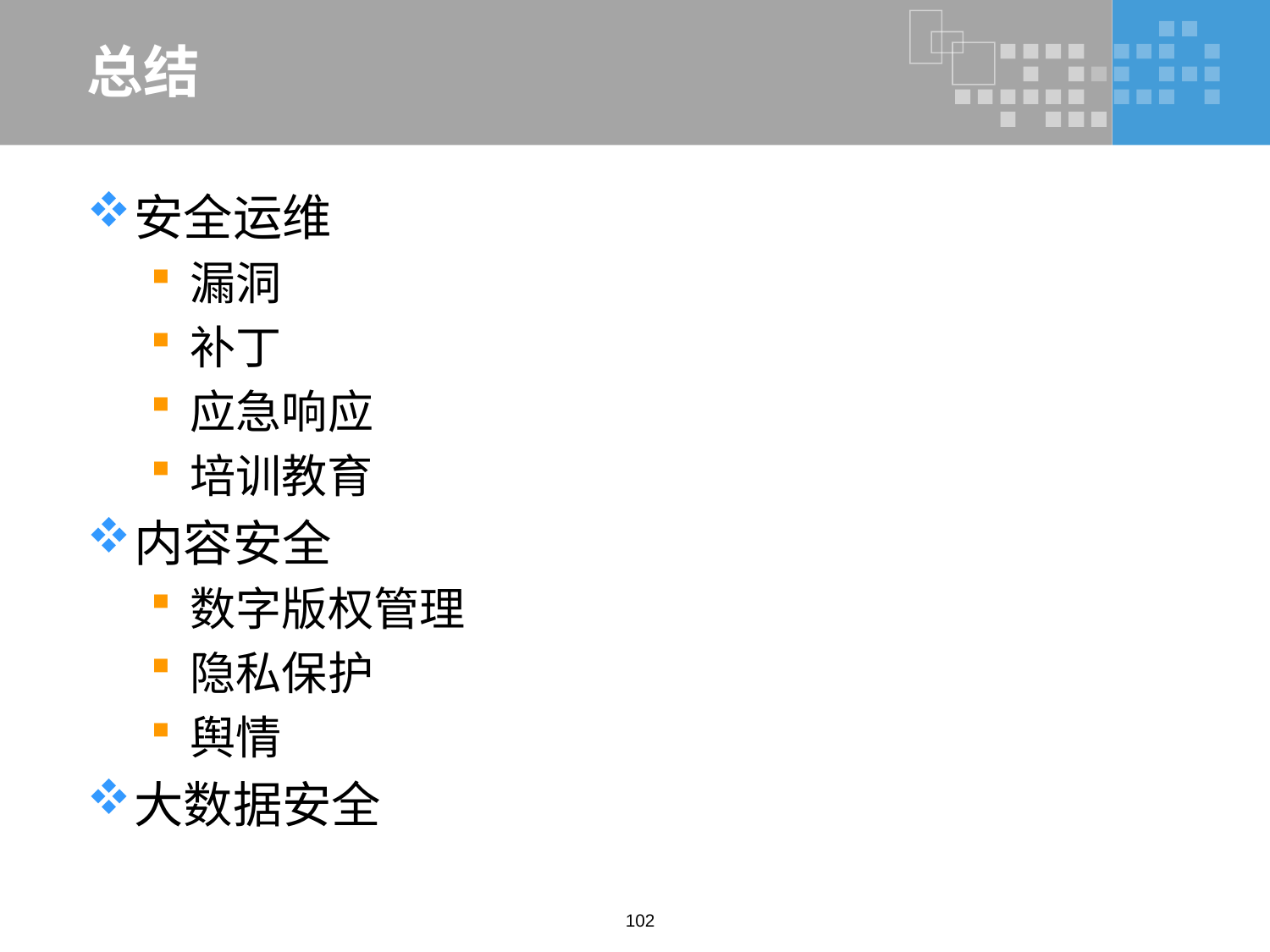

# 总结
安全运维
漏洞
补丁
应急响应
培训教育
内容安全
数字版权管理
隐私保护
舆情
大数据安全
102